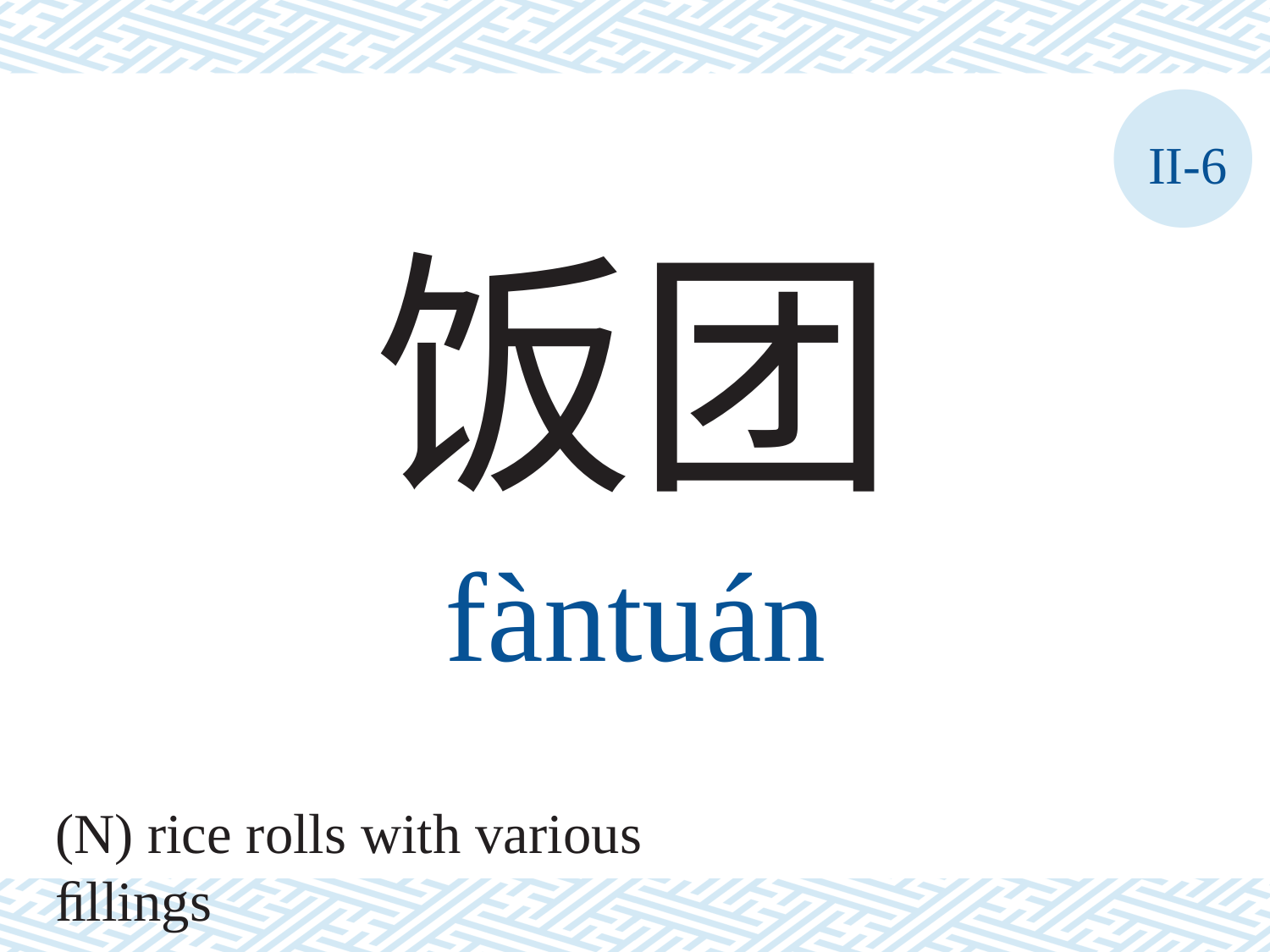

II-6
饭团
fàntuán
(N) rice rolls with various ﬁllings